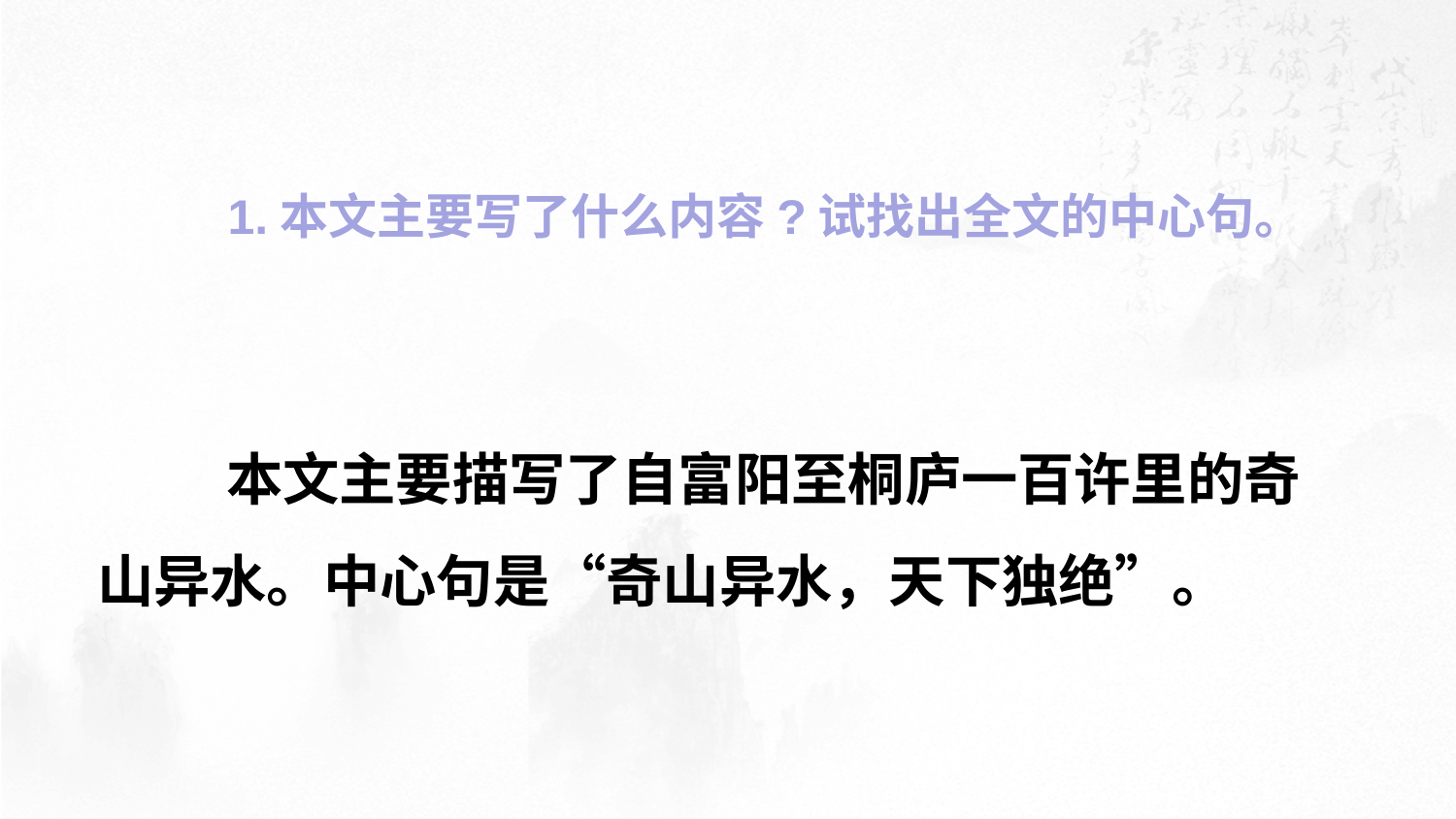

1.本文主要写了什么内容?试找出全文的中心句。
本文主要描写了自富阳至桐庐一百许里的奇山异水。中心句是“奇山异水，天下独绝”。